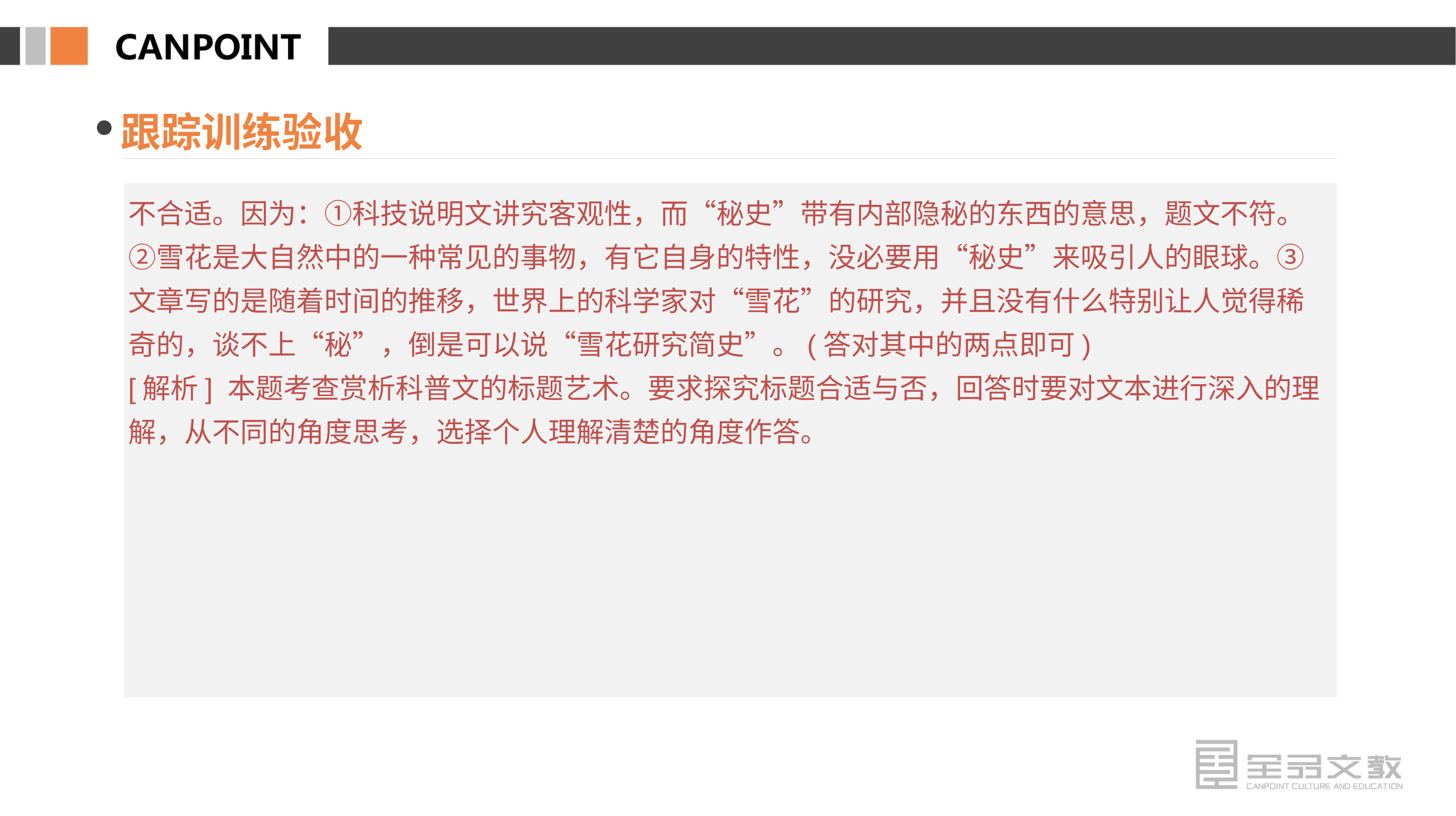

跟踪训练验收

不合适。因为：①科技说明文讲究客观性，而“秘史”带有内部隐秘的东西的意思，题文不符。②雪花是大自然中的一种常见的事物，有它自身的特性，没必要用“秘史”来吸引人的眼球。③文章写的是随着时间的推移，世界上的科学家对“雪花”的研究，并且没有什么特别让人觉得稀奇的，谈不上“秘”，倒是可以说“雪花研究简史”。(答对其中的两点即可)
[解析] 本题考查赏析科普文的标题艺术。要求探究标题合适与否，回答时要对文本进行深入的理解，从不同的角度思考，选择个人理解清楚的角度作答。